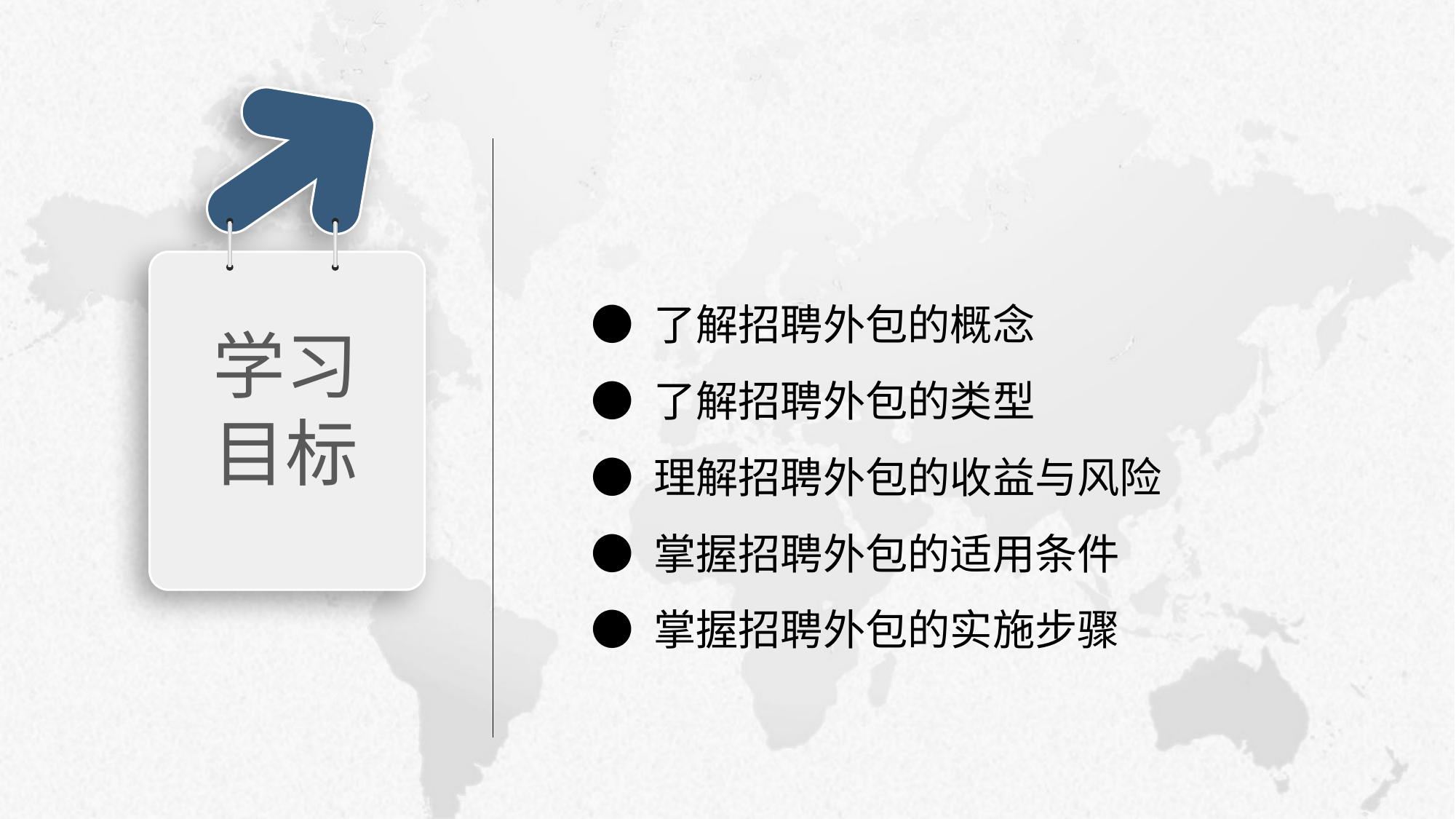

学习目标

● 了解招聘外包的概念
● 了解招聘外包的类型
● 理解招聘外包的收益与风险
● 掌握招聘外包的适用条件
● 掌握招聘外包的实施步骤